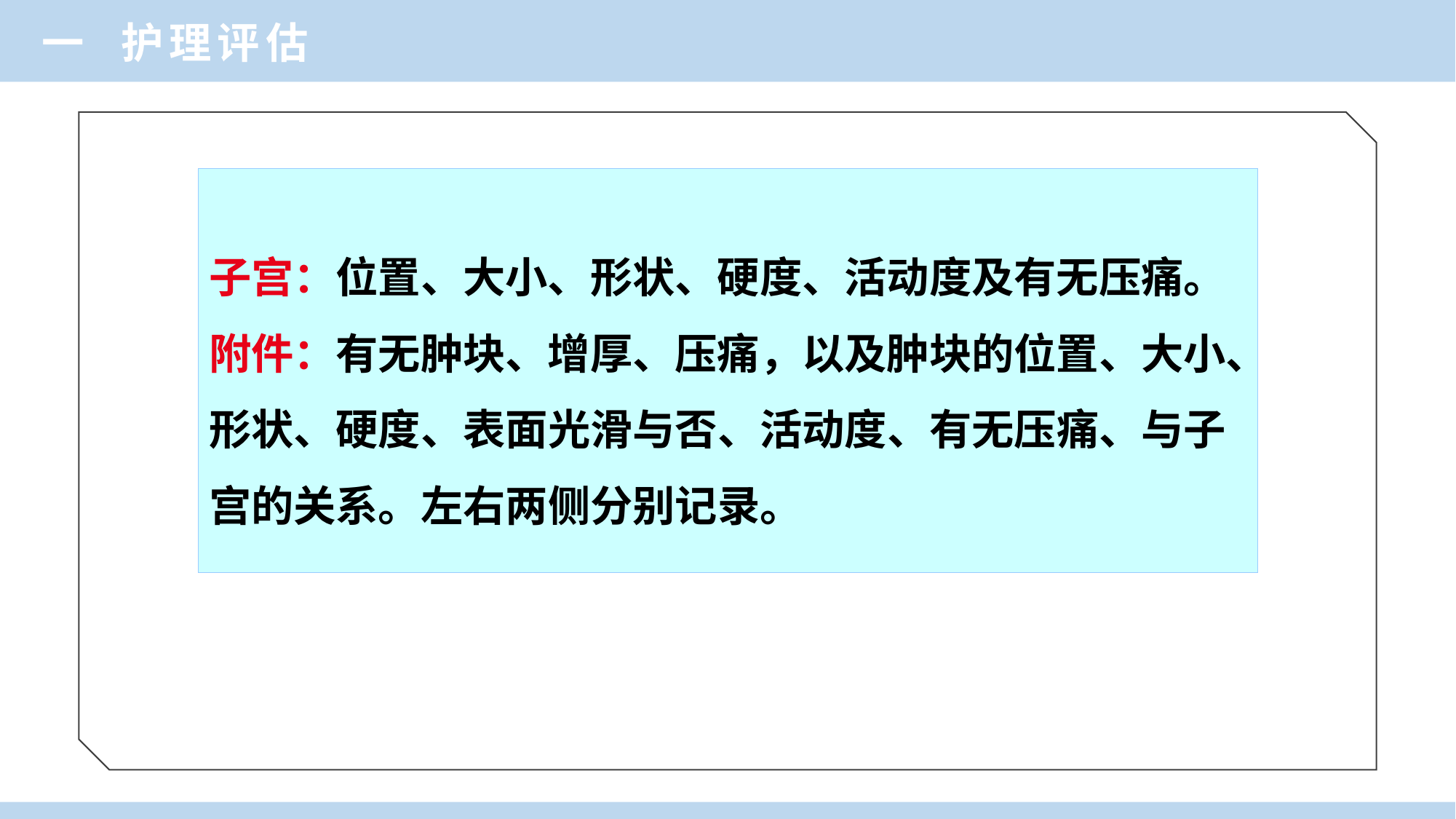

一  护理评估

子宫：位置、大小、形状、硬度、活动度及有无压痛。
附件：有无肿块、增厚、压痛，以及肿块的位置、大小、形状、硬度、表面光滑与否、活动度、有无压痛、与子宫的关系。左右两侧分别记录。